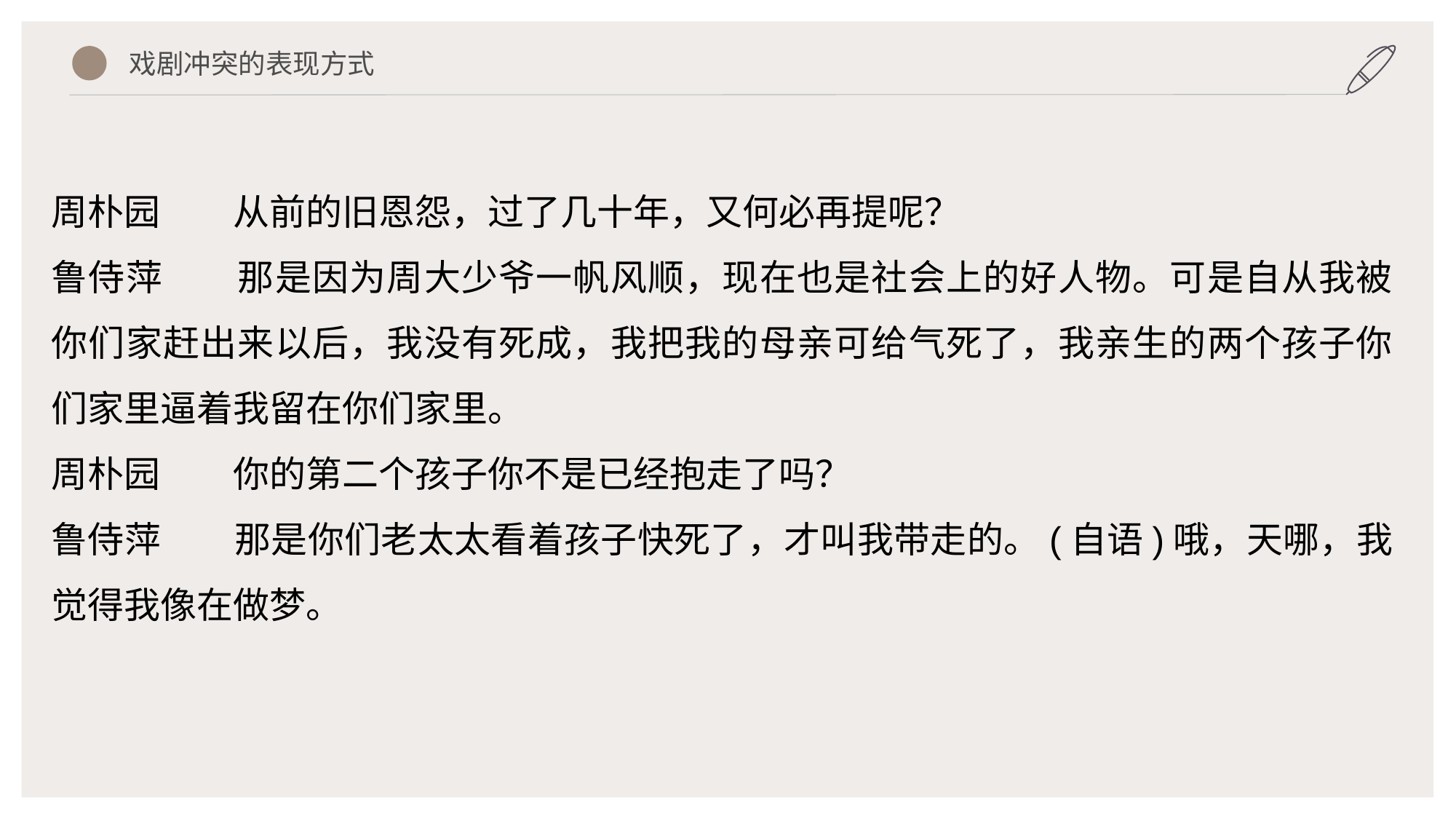

戏剧冲突的表现方式

周朴园　　从前的旧恩怨，过了几十年，又何必再提呢？
鲁侍萍　　那是因为周大少爷一帆风顺，现在也是社会上的好人物。可是自从我被你们家赶出来以后，我没有死成，我把我的母亲可给气死了，我亲生的两个孩子你们家里逼着我留在你们家里。
周朴园　　你的第二个孩子你不是已经抱走了吗？
鲁侍萍　　那是你们老太太看着孩子快死了，才叫我带走的。(自语)哦，天哪，我觉得我像在做梦。